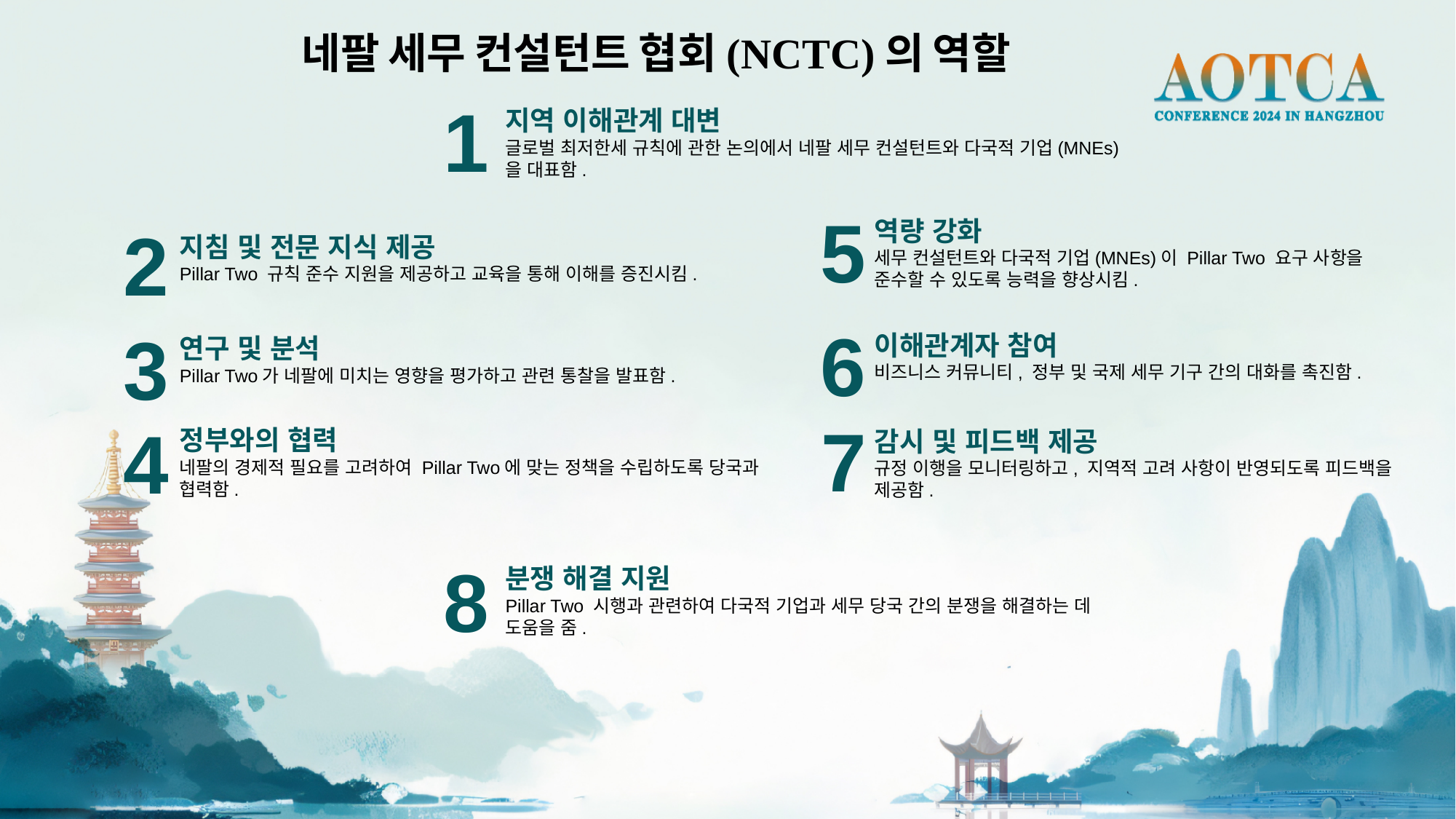

네팔 세무 컨설턴트 협회(NCTC)의 역할
1
지역 이해관계 대변
글로벌 최저한세 규칙에 관한 논의에서 네팔 세무 컨설턴트와 다국적 기업(MNEs)을 대표함.
5
2
역량 강화
세무 컨설턴트와 다국적 기업(MNEs)이 Pillar Two 요구 사항을 준수할 수 있도록 능력을 향상시킴.
지침 및 전문 지식 제공
Pillar Two 규칙 준수 지원을 제공하고 교육을 통해 이해를 증진시킴.
6
3
이해관계자 참여
비즈니스 커뮤니티, 정부 및 국제 세무 기구 간의 대화를 촉진함.
연구 및 분석
Pillar Two가 네팔에 미치는 영향을 평가하고 관련 통찰을 발표함.
7
4
정부와의 협력
네팔의 경제적 필요를 고려하여 Pillar Two에 맞는 정책을 수립하도록 당국과 협력함.
감시 및 피드백 제공
규정 이행을 모니터링하고, 지역적 고려 사항이 반영되도록 피드백을 제공함.
8
분쟁 해결 지원
Pillar Two 시행과 관련하여 다국적 기업과 세무 당국 간의 분쟁을 해결하는 데 도움을 줌.